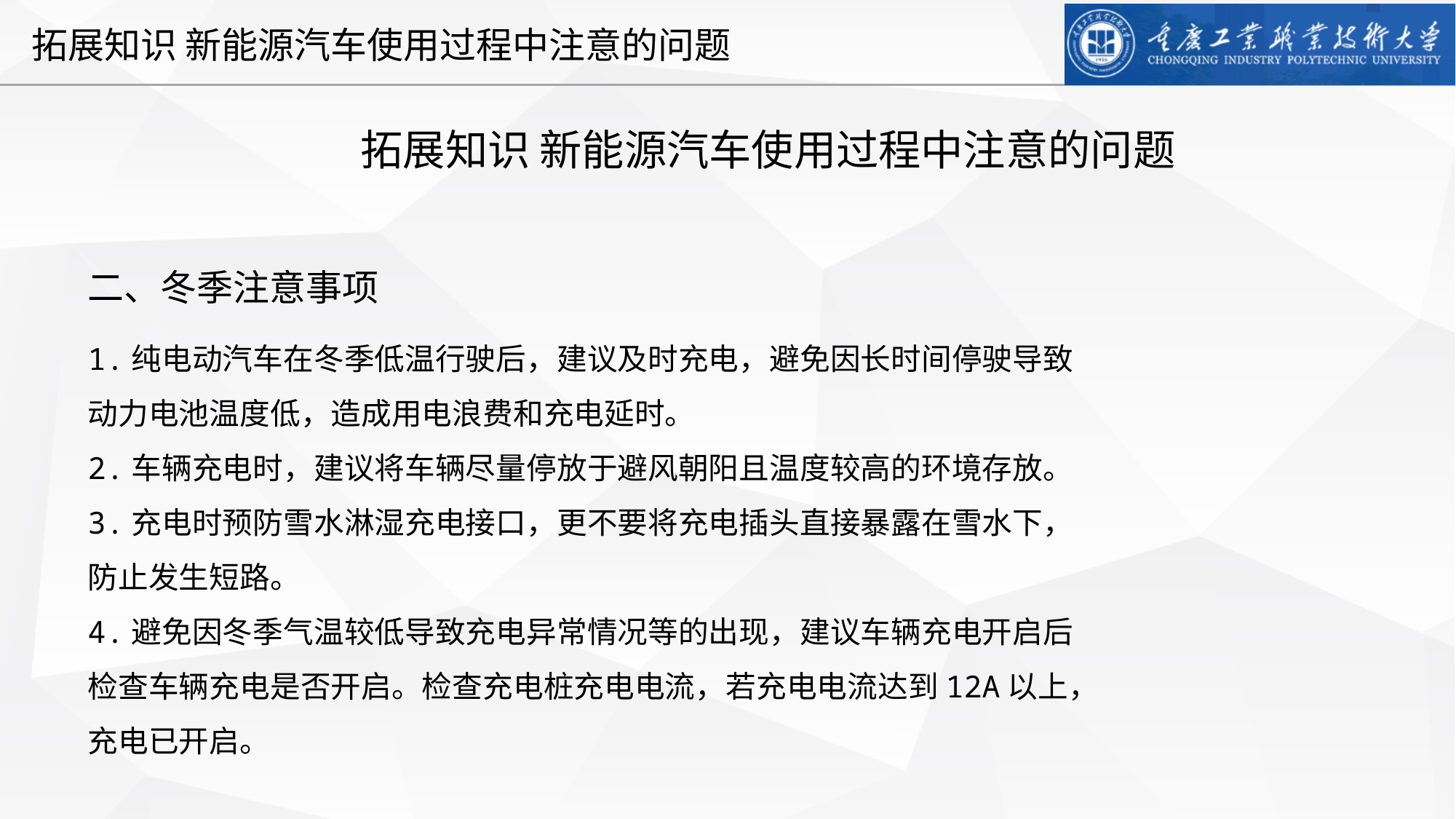

拓展知识 新能源汽车使用过程中注意的问题
二、冬季注意事项
1.纯电动汽车在冬季低温行驶后，建议及时充电，避免因长时间停驶导致动力电池温度低，造成用电浪费和充电延时。
2.车辆充电时，建议将车辆尽量停放于避风朝阳且温度较高的环境存放。
3.充电时预防雪水淋湿充电接口，更不要将充电插头直接暴露在雪水下，防止发生短路。
4.避免因冬季气温较低导致充电异常情况等的出现，建议车辆充电开启后检查车辆充电是否开启。检查充电桩充电电流，若充电电流达到12A以上，充电已开启。